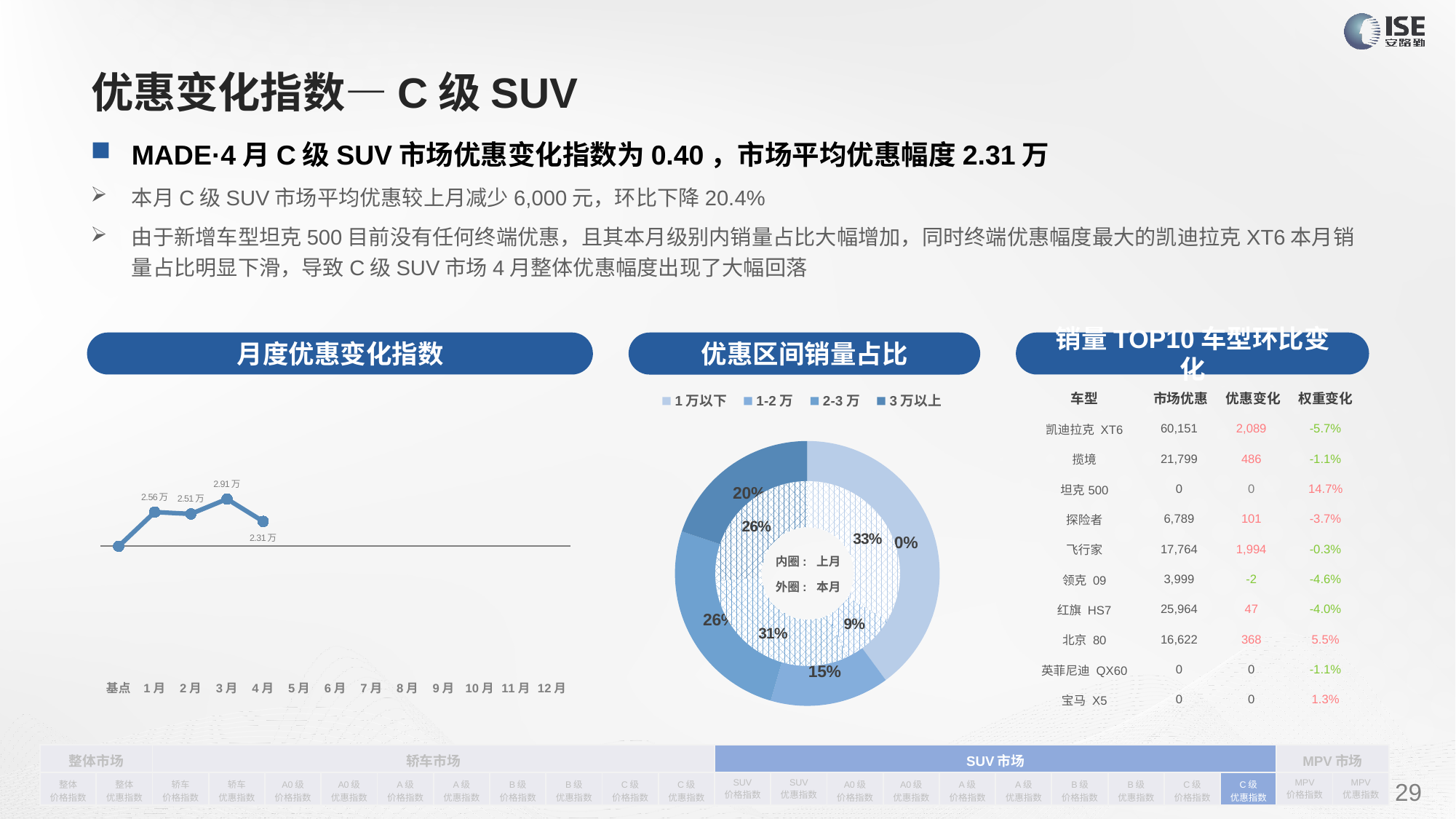

# 优惠变化指数—C级SUV
MADE·4月C级SUV市场优惠变化指数为0.40，市场平均优惠幅度2.31万
本月C级SUV市场平均优惠较上月减少6,000元，环比下降20.4%
由于新增车型坦克500目前没有任何终端优惠，且其本月级别内销量占比大幅增加，同时终端优惠幅度最大的凯迪拉克XT6本月销量占比明显下滑，导致C级SUV市场4月整体优惠幅度出现了大幅回落
月度优惠变化指数

销量TOP10车型环比变化

优惠区间销量占比

| 车型 | 市场优惠 | 优惠变化 | 权重变化 |
| --- | --- | --- | --- |
| 凯迪拉克 XT6 | 60,151 | 2,089 | -5.7% |
| 揽境 | 21,799 | 486 | -1.1% |
| 坦克500 | 0 | 0 | 14.7% |
| 探险者 | 6,789 | 101 | -3.7% |
| 飞行家 | 17,764 | 1,994 | -0.3% |
| 领克 09 | 3,999 | -2 | -4.6% |
| 红旗 HS7 | 25,964 | 47 | -4.0% |
| 北京 80 | 16,622 | 368 | 5.5% |
| 英菲尼迪 QX60 | 0 | 0 | -1.1% |
| 宝马 X5 | 0 | 0 | 1.3% |

### Chart

| Category | 销量 |
|---|---|
| 1万以下 | 2733.0 |
| 1-2万 | 997.0 |
| 2-3万 | 1759.0 |
| 3万以上 | 1360.0 |

### Chart

| Category | Y2022 |
|---|---|
| 基点 | 0.0 |
| 1月 | 0.55 |
| 2月 | 0.52 |
| 3月 | 0.76 |
| 4月 | 0.4 |
| 5月 | None |
| 6月 | None |
| 7月 | None |
| 8月 | None |
| 9月 | None |
| 10月 | None |
| 11月 | None |
| 12月 | None |

### Chart

| Category | 销量 |
|---|---|
| 1万以下 | 2488.0 |
| 1-2万 | 697.0 |
| 2-3万 | 2288.0 |
| 3万以上 | 1956.0 |
内圈:  上月
外圈:  本月
| 整体市场 |  | 轿车市场 |  |  |  |  |  |  |  |  |  | SUV市场 |  |  |  |  |  |  |  |  |  | MPV市场 |  |
| --- | --- | --- | --- | --- | --- | --- | --- | --- | --- | --- | --- | --- | --- | --- | --- | --- | --- | --- | --- | --- | --- | --- | --- |
| 整体 价格指数 | 整体 优惠指数 | 轿车 价格指数 | 轿车 优惠指数 | A0级 价格指数 | A0级 优惠指数 | A级 价格指数 | A级 优惠指数 | B级 价格指数 | B级 优惠指数 | C级 价格指数 | C级 优惠指数 | SUV 价格指数 | SUV 优惠指数 | A0级 价格指数 | A0级 优惠指数 | A级 价格指数 | A级 优惠指数 | B级 价格指数 | B级 优惠指数 | C级 价格指数 | C级 优惠指数 | MPV 价格指数 | MPV 优惠指数 |
请在插入菜单—页眉和页脚中修改此 文本
29